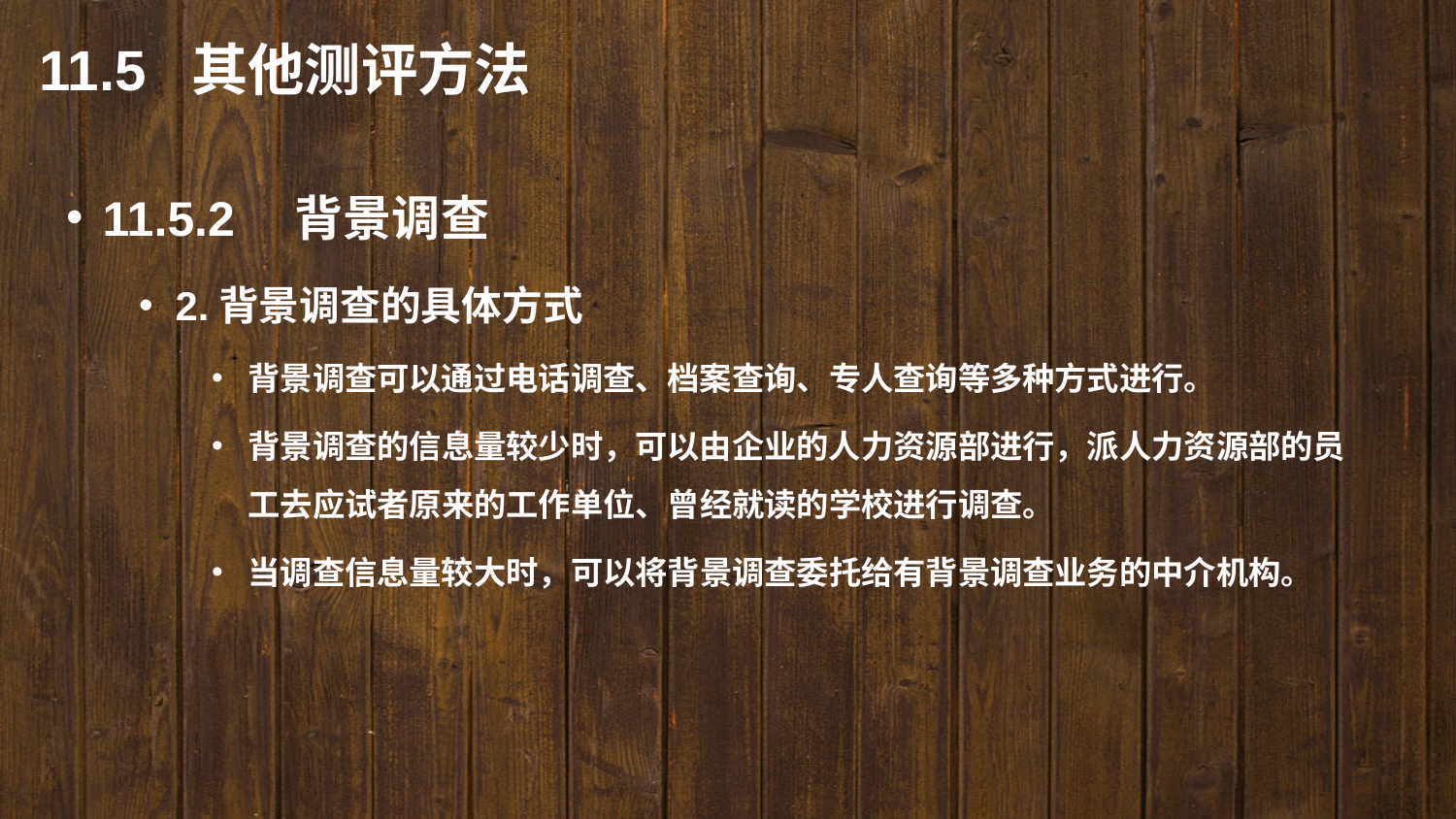

11.5  其他测评方法
11.5.2　背景调查
2.背景调查的具体方式
背景调查可以通过电话调查、档案查询、专人查询等多种方式进行。
背景调查的信息量较少时，可以由企业的人力资源部进行，派人力资源部的员工去应试者原来的工作单位、曾经就读的学校进行调查。
当调查信息量较大时，可以将背景调查委托给有背景调查业务的中介机构。